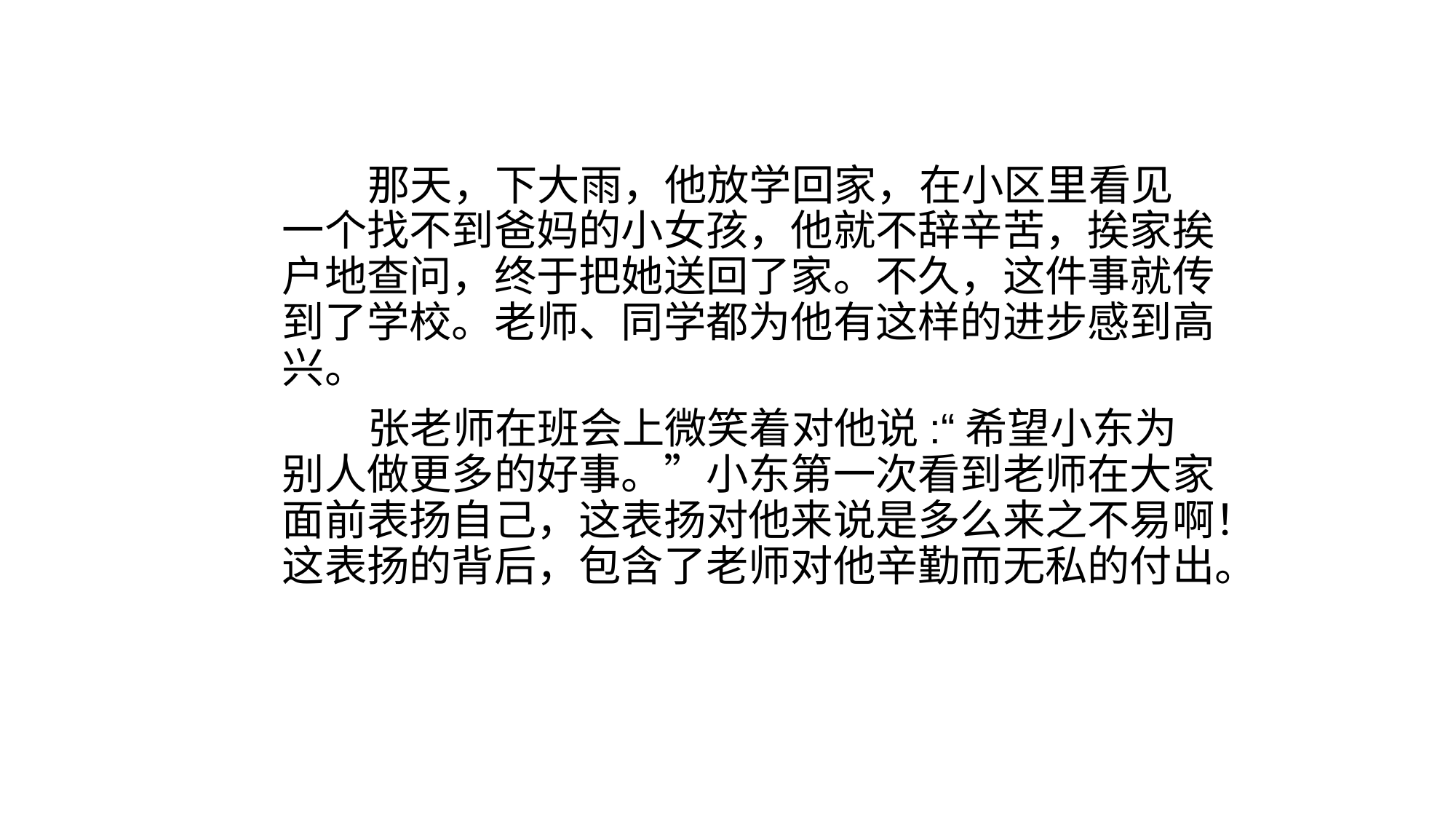

那天，下大雨，他放学回家，在小区里看见一个找不到爸妈的小女孩，他就不辞辛苦，挨家挨户地查问，终于把她送回了家。不久，这件事就传到了学校。老师、同学都为他有这样的进步感到高兴。
        张老师在班会上微笑着对他说:“希望小东为别人做更多的好事。”小东第一次看到老师在大家面前表扬自己，这表扬对他来说是多么来之不易啊！这表扬的背后，包含了老师对他辛勤而无私的付出。